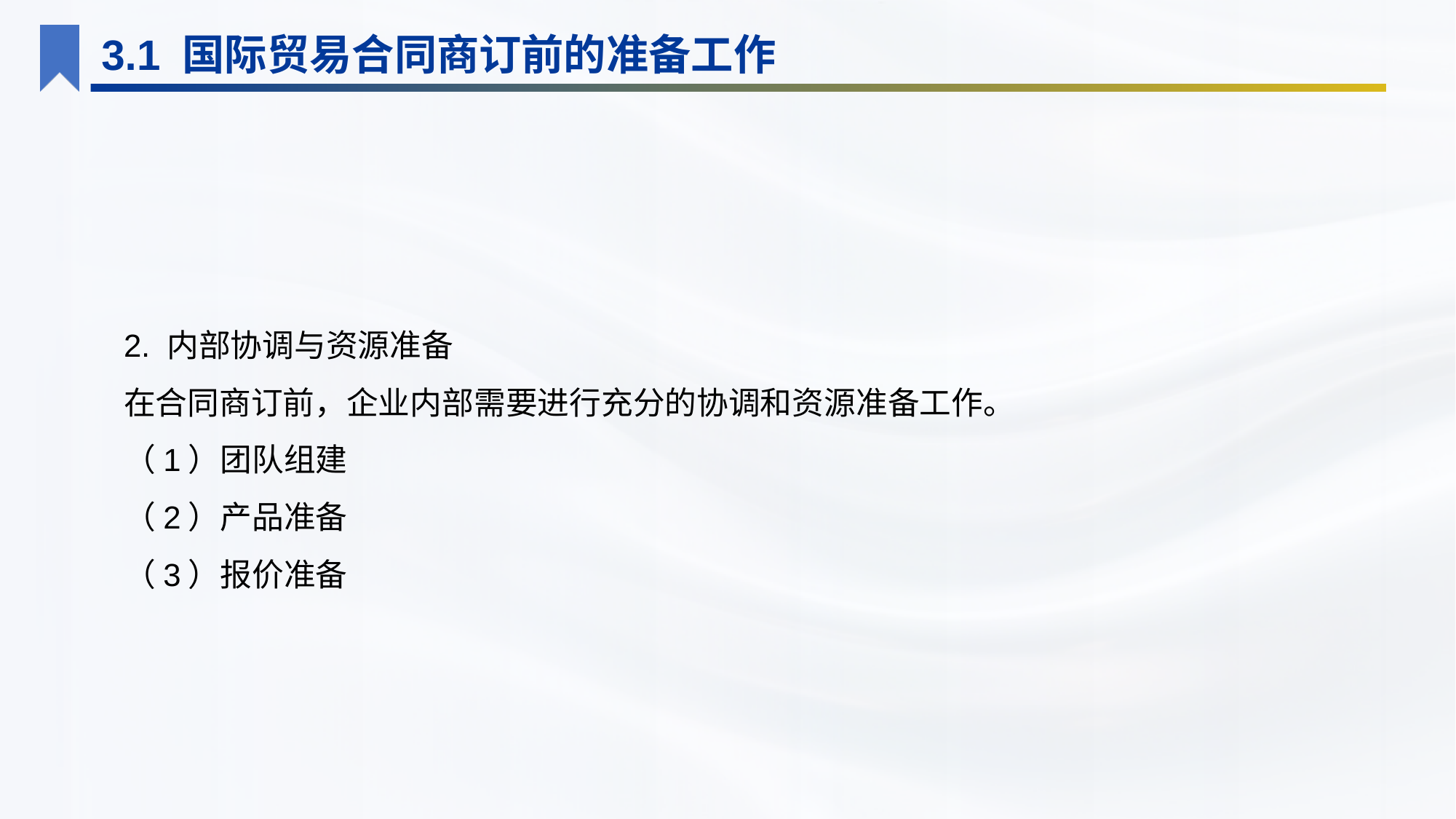

3.1 国际贸易合同商订前的准备工作
2. 内部协调与资源准备
在合同商订前，企业内部需要进行充分的协调和资源准备工作。
（1）团队组建
（2）产品准备
（3）报价准备